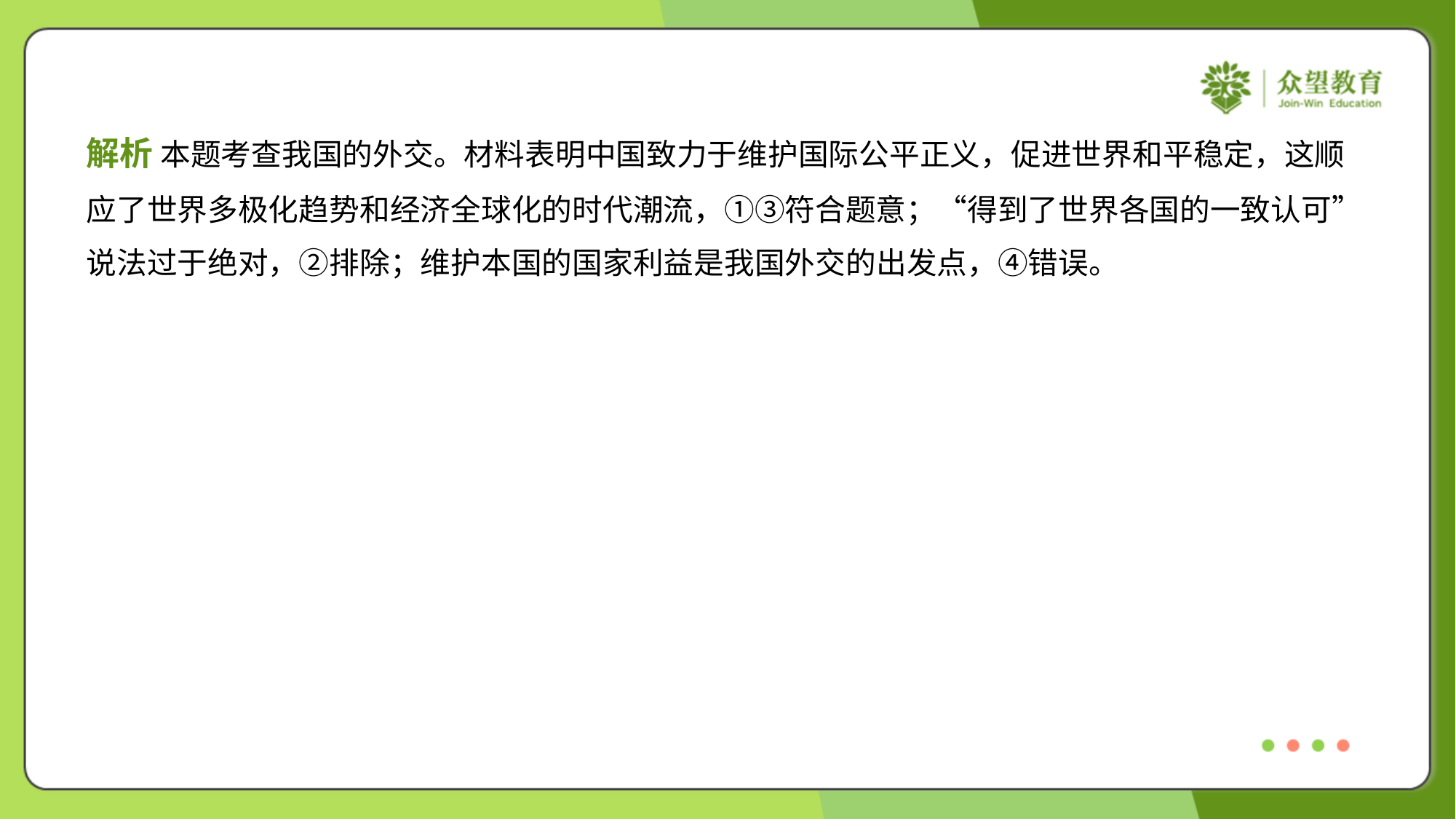

解析 本题考查我国的外交。材料表明中国致力于维护国际公平正义，促进世界和平稳定，这顺
应了世界多极化趋势和经济全球化的时代潮流，①③符合题意；“得到了世界各国的一致认可”
说法过于绝对，②排除；维护本国的国家利益是我国外交的出发点，④错误。